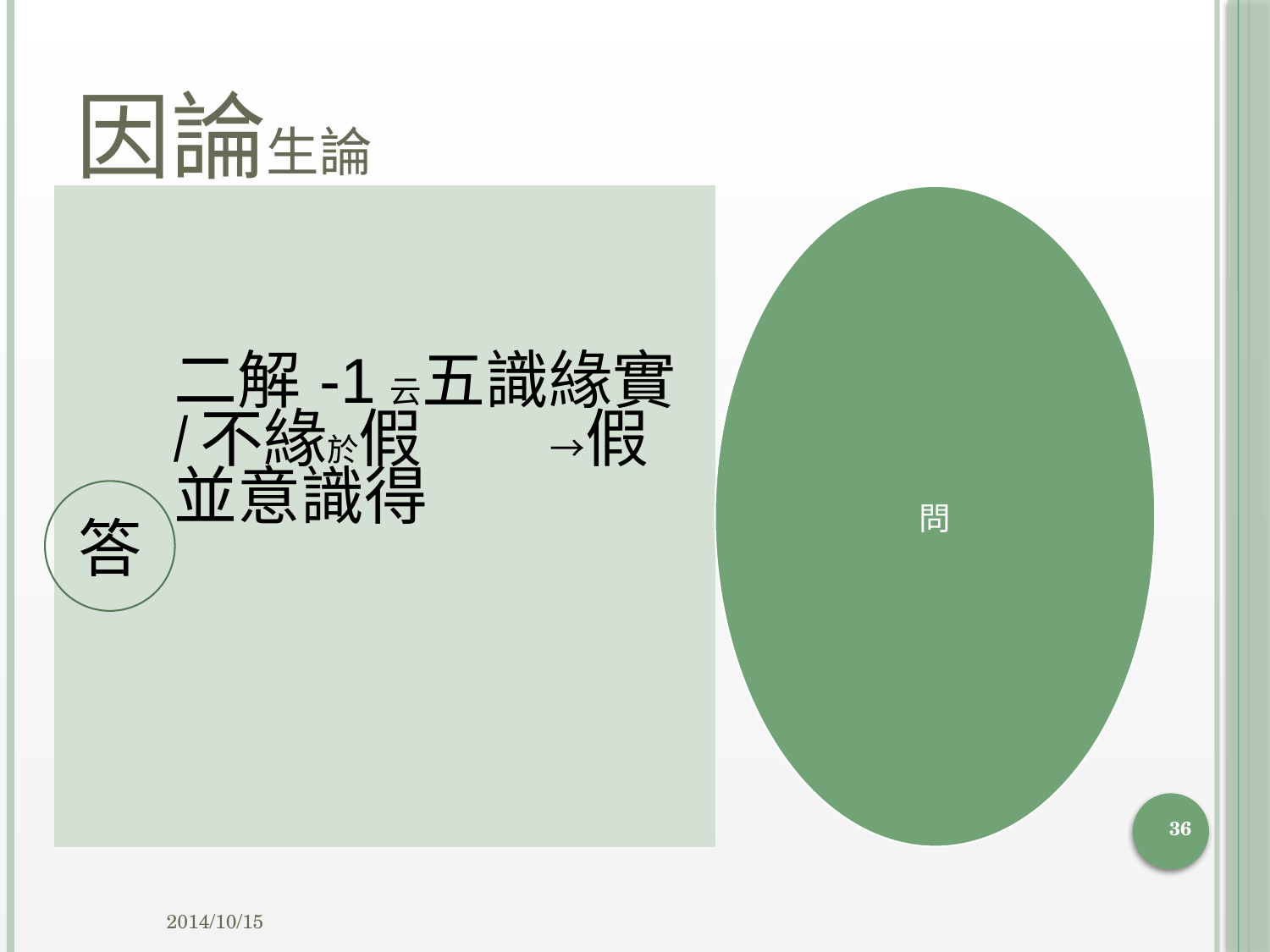

# 因論生論
問
二解-1云五識緣實/不緣於假         →假並意識得
答
36
2014/10/15